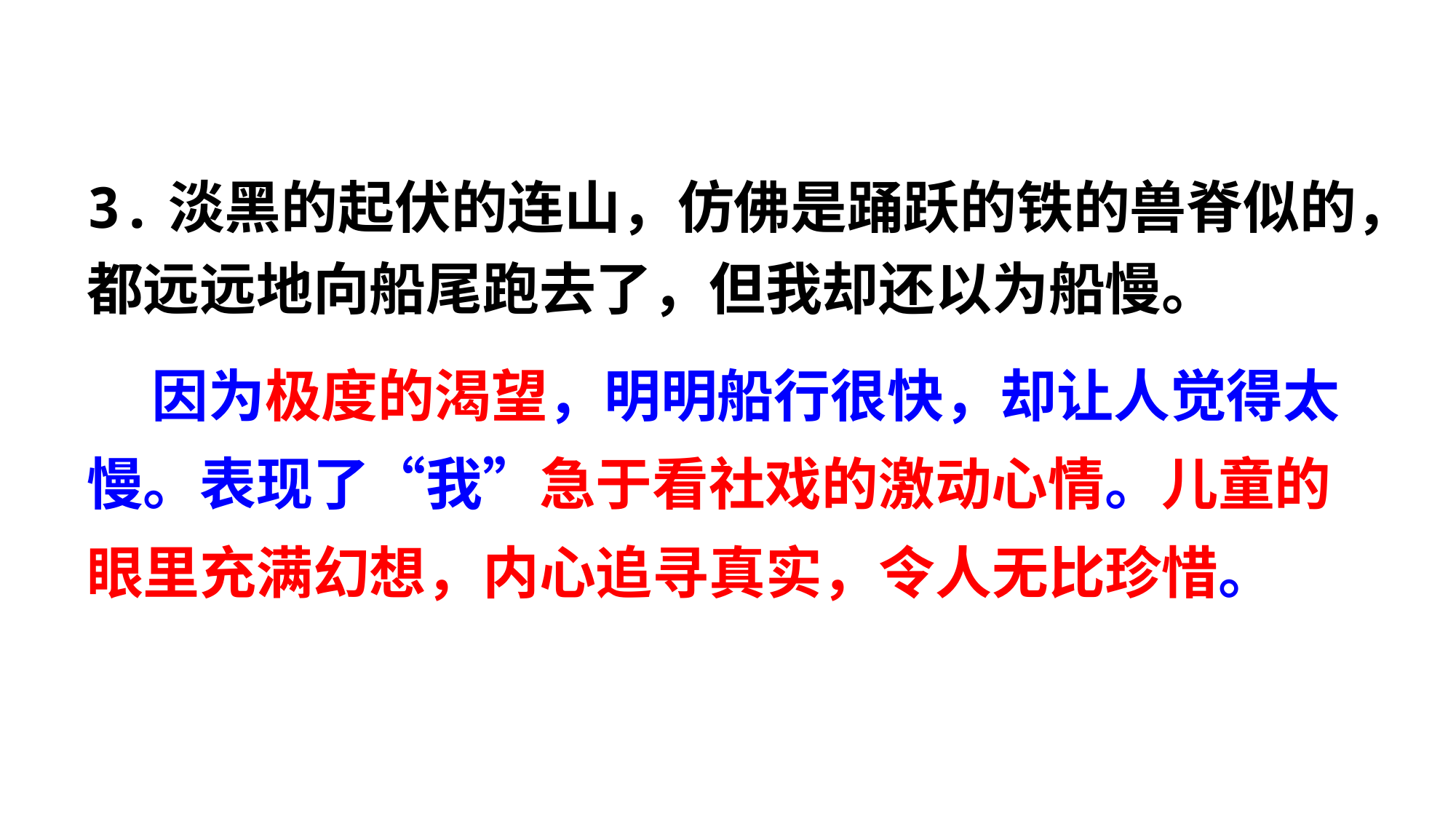

3.淡黑的起伏的连山，仿佛是踊跃的铁的兽脊似的，都远远地向船尾跑去了，但我却还以为船慢。
    因为极度的渴望，明明船行很快，却让人觉得太慢。表现了“我”急于看社戏的激动心情。儿童的眼里充满幻想，内心追寻真实，令人无比珍惜。